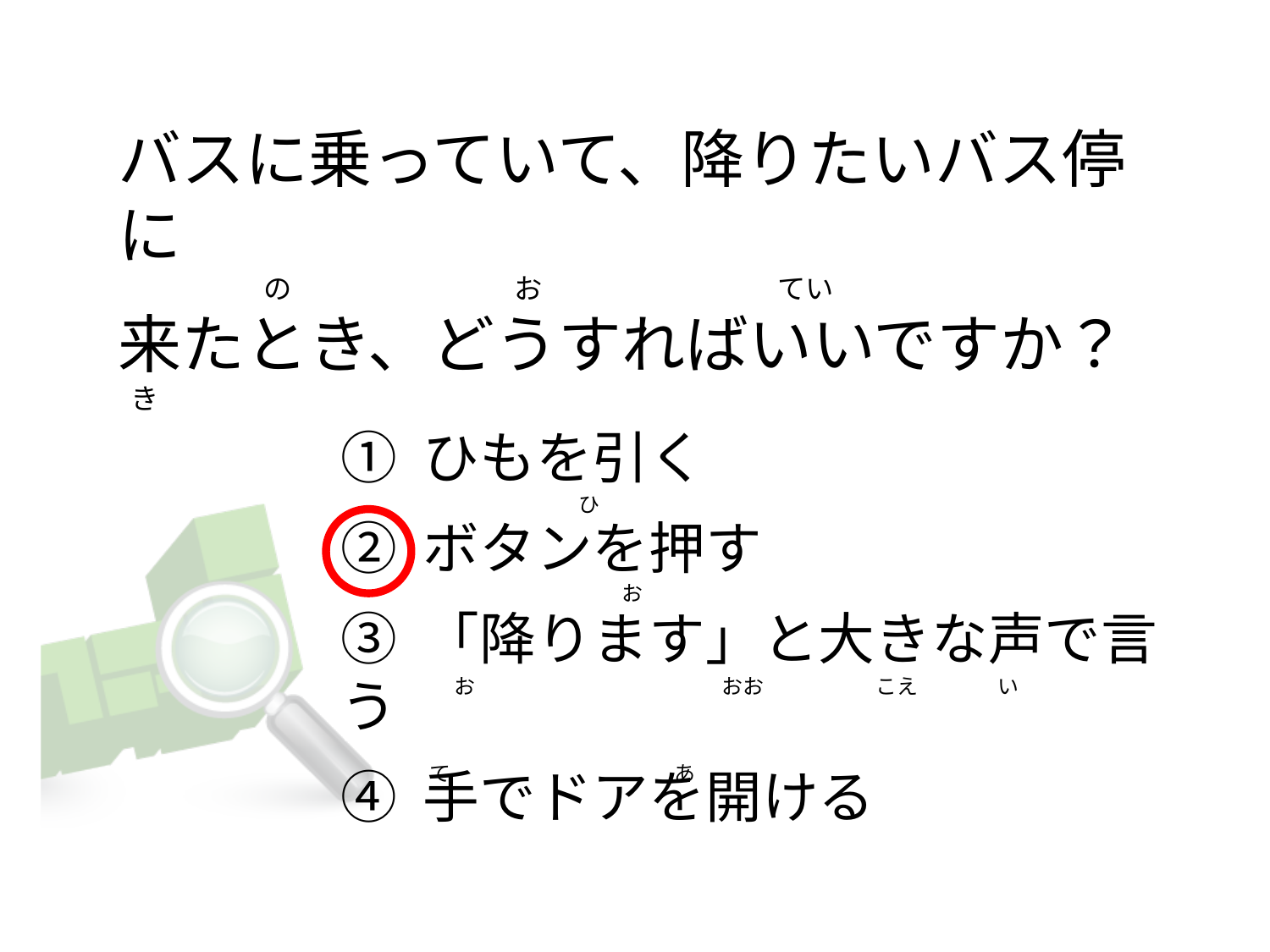

# バスに乗っていて、降りたいバス停に                        の                                   お                                     てい 来たとき、どうすればいいですか？   き
① ひもを引く
② ボタンを押す
③ 「降ります」と大きな声で言う
④ 手でドアを開ける
                                    ひ

                                           お
       お                                                     おお                        こえ                 い
て                                                あ